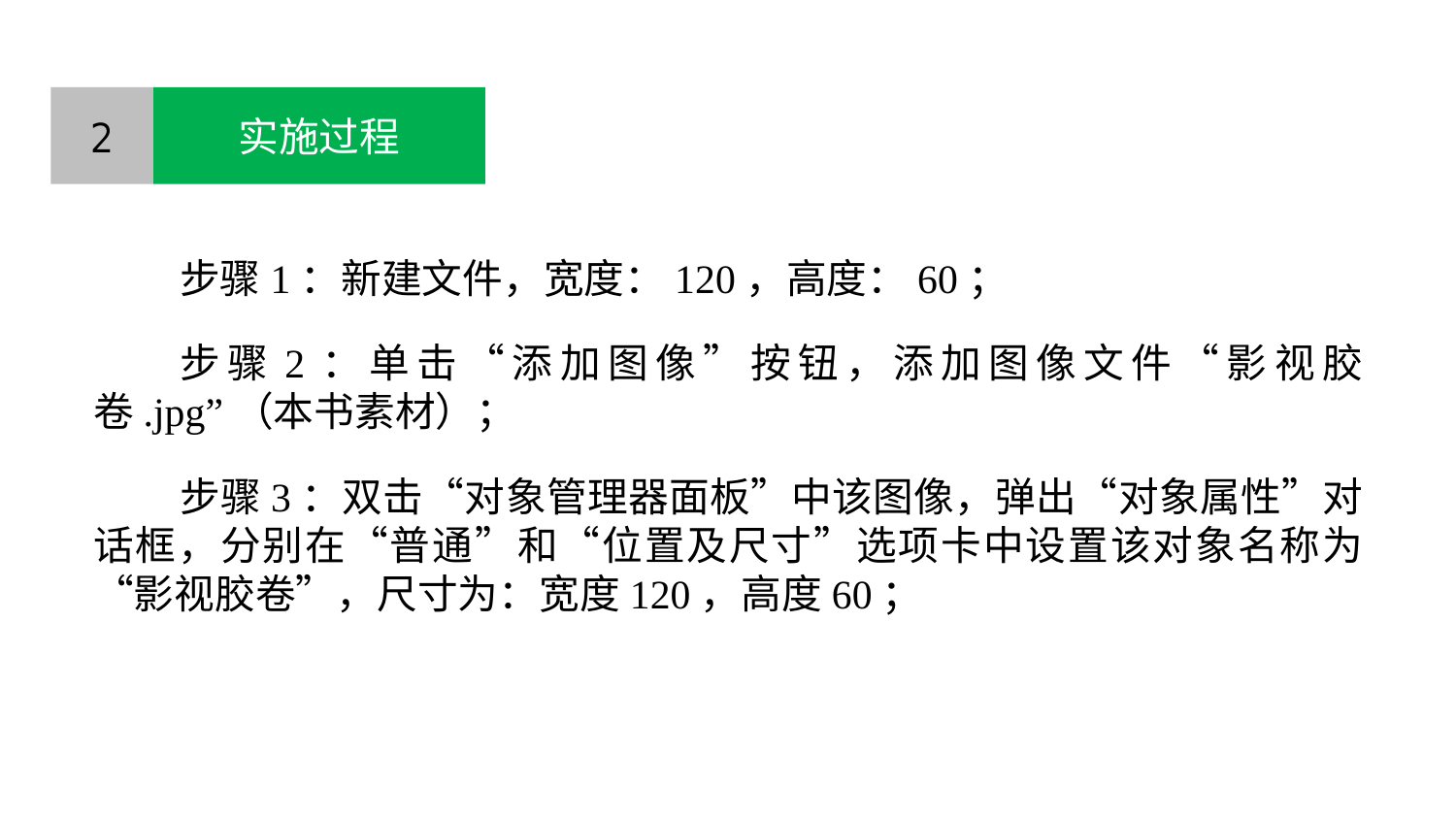

2
实施过程
步骤1：新建文件，宽度：120，高度：60；
步骤2：单击“添加图像”按钮，添加图像文件“影视胶卷.jpg”（本书素材）；
步骤3：双击“对象管理器面板”中该图像，弹出“对象属性”对话框，分别在“普通”和“位置及尺寸”选项卡中设置该对象名称为“影视胶卷”，尺寸为：宽度120，高度60；